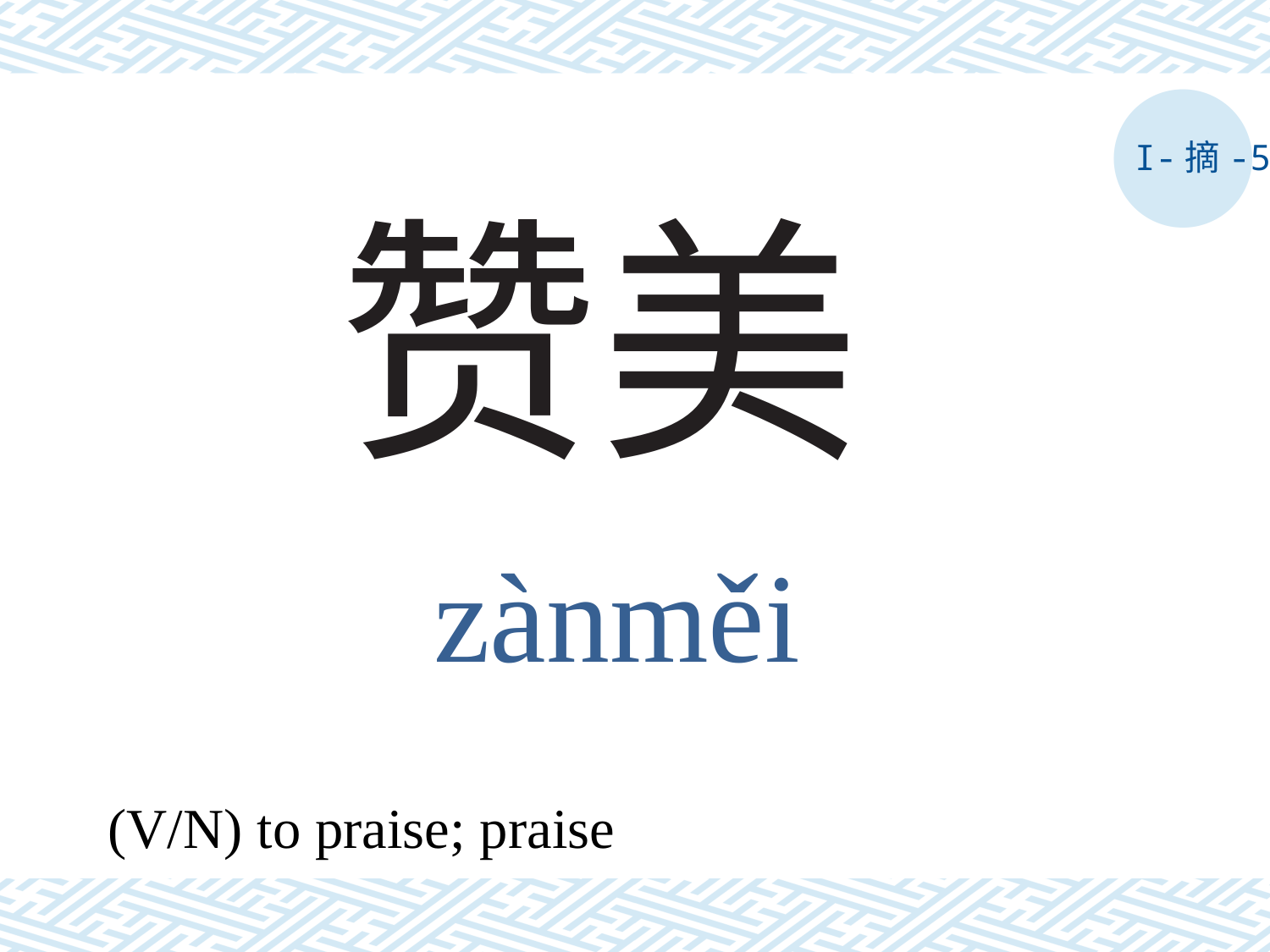

I-摘-5

# 赞美
zànměi
(V/N) to praise; praise